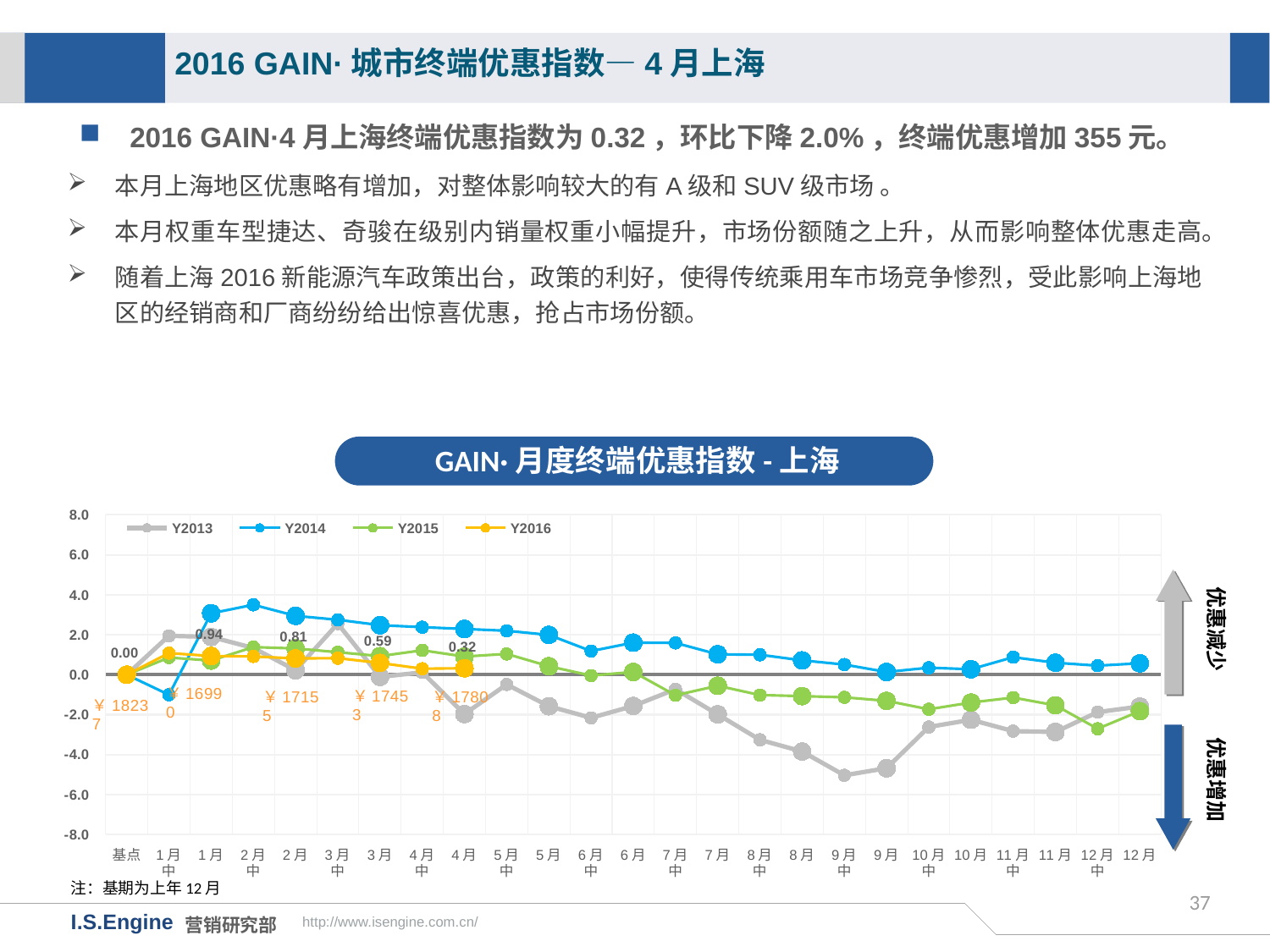

2016 GAIN·城市终端优惠指数—4月上海
2016 GAIN·4月上海终端优惠指数为0.32，环比下降2.0%，终端优惠增加355元。
本月上海地区优惠略有增加，对整体影响较大的有A级和SUV级市场 。
本月权重车型捷达、奇骏在级别内销量权重小幅提升，市场份额随之上升，从而影响整体优惠走高。
随着上海2016新能源汽车政策出台，政策的利好，使得传统乘用车市场竞争惨烈，受此影响上海地区的经销商和厂商纷纷给出惊喜优惠，抢占市场份额。

GAIN·月度终端优惠指数-上海

[unsupported chart]

优惠减少

优惠增加

注：基期为上年12月
37